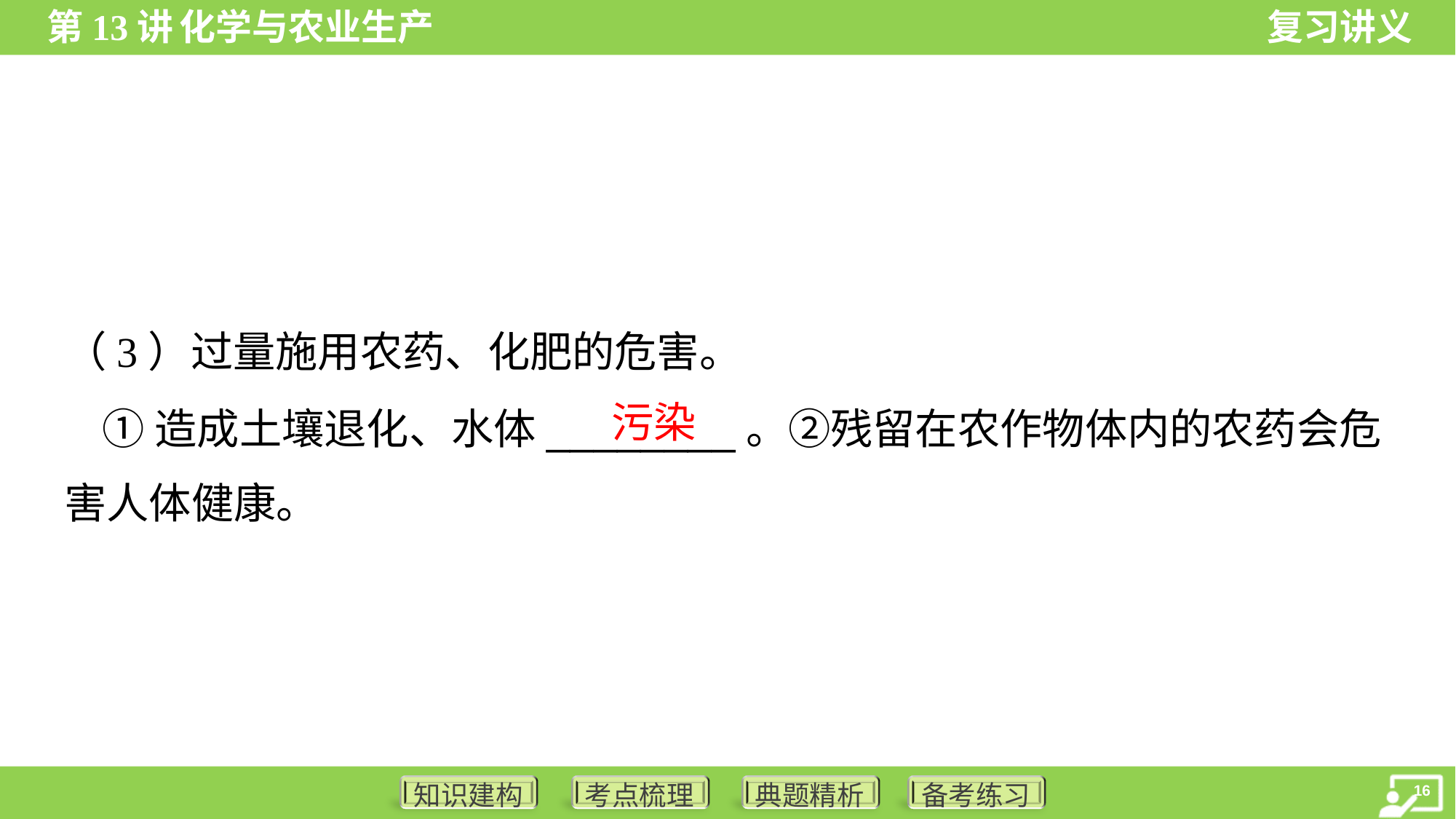

（3）过量施用农药、化肥的危害。
    ①造成土壤退化、水体________。②残留在农作物体内的农药会危
害人体健康。
污染